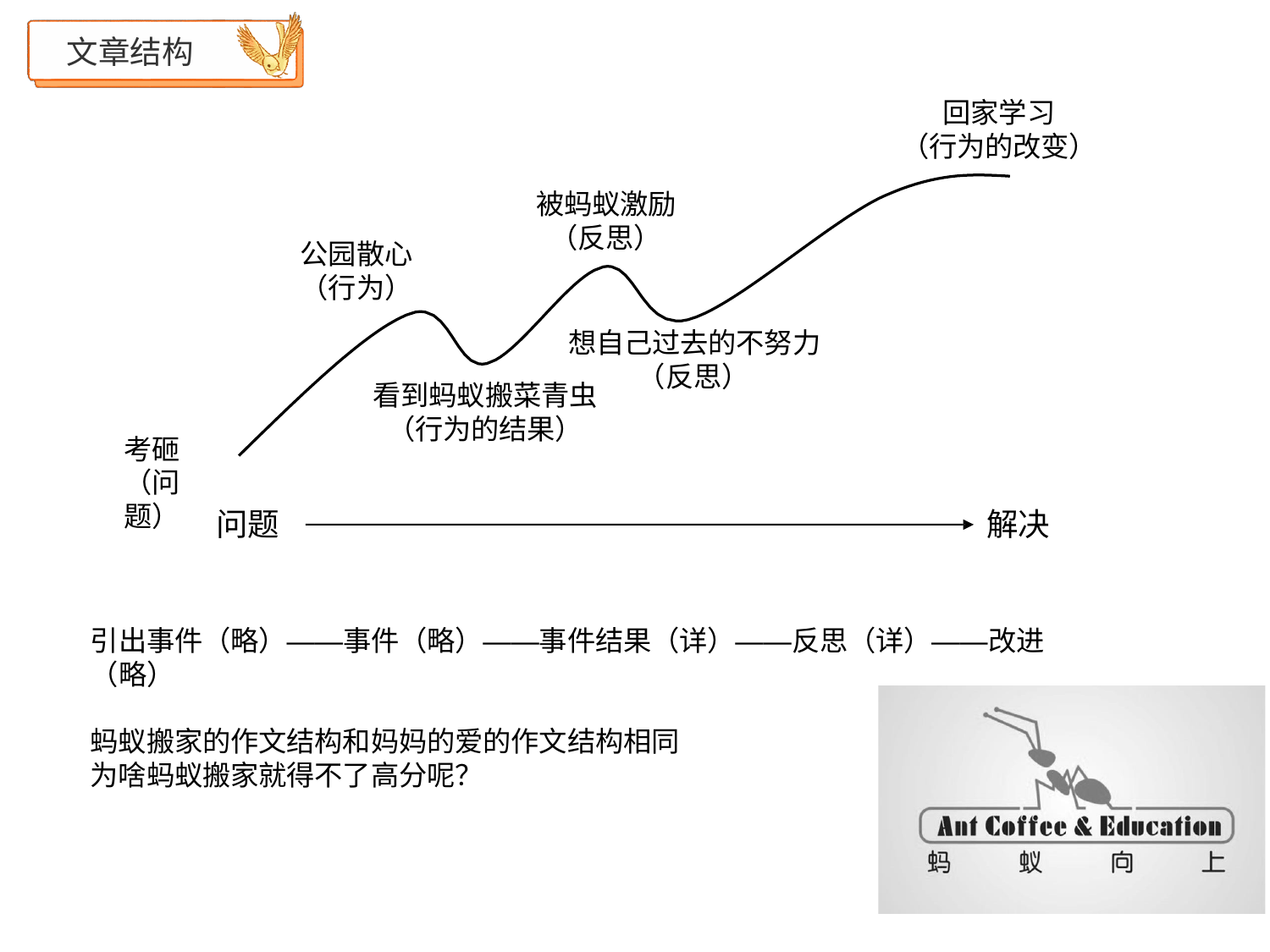

# 文章结构
回家学习
（行为的改变）

被蚂蚁激励
（反思）
公园散心
（行为）
想自己过去的不努力
（反思）
看到蚂蚁搬菜青虫
（行为的结果）
考砸
（问题）
问题
解决

引出事件（略）——事件（略）——事件结果（详）——反思（详）——改进
（略）

蚂蚁搬家的作文结构和妈妈的爱的作文结构相同
为啥蚂蚁搬家就得不了高分呢？